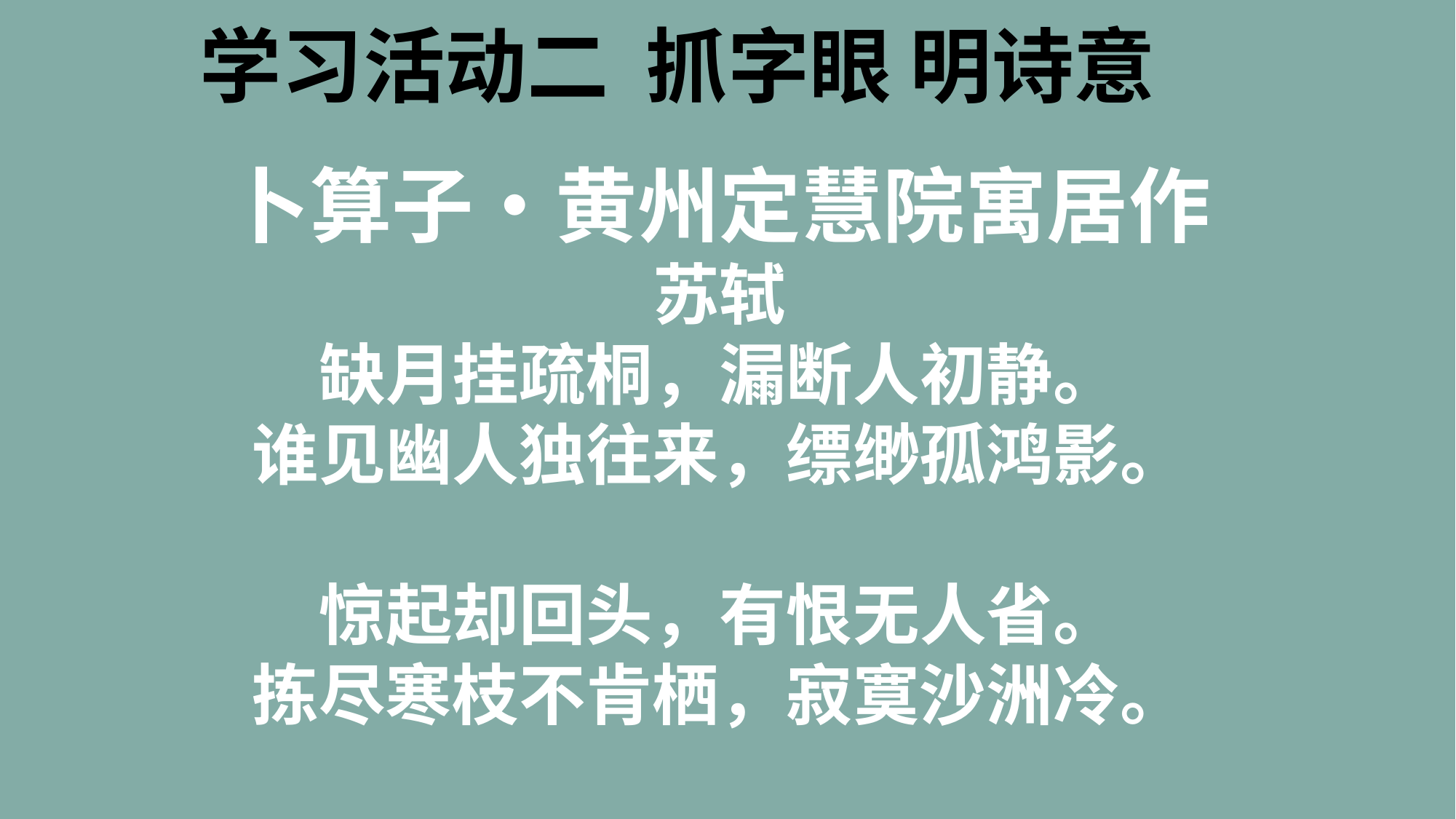

学习活动二  抓字眼 明诗意

卜算子•黄州定慧院寓居作
苏轼
缺月挂疏桐，漏断人初静。
谁见幽人独往来，缥缈孤鸿影。

惊起却回头，有恨无人省。
拣尽寒枝不肯栖，寂寞沙洲冷。